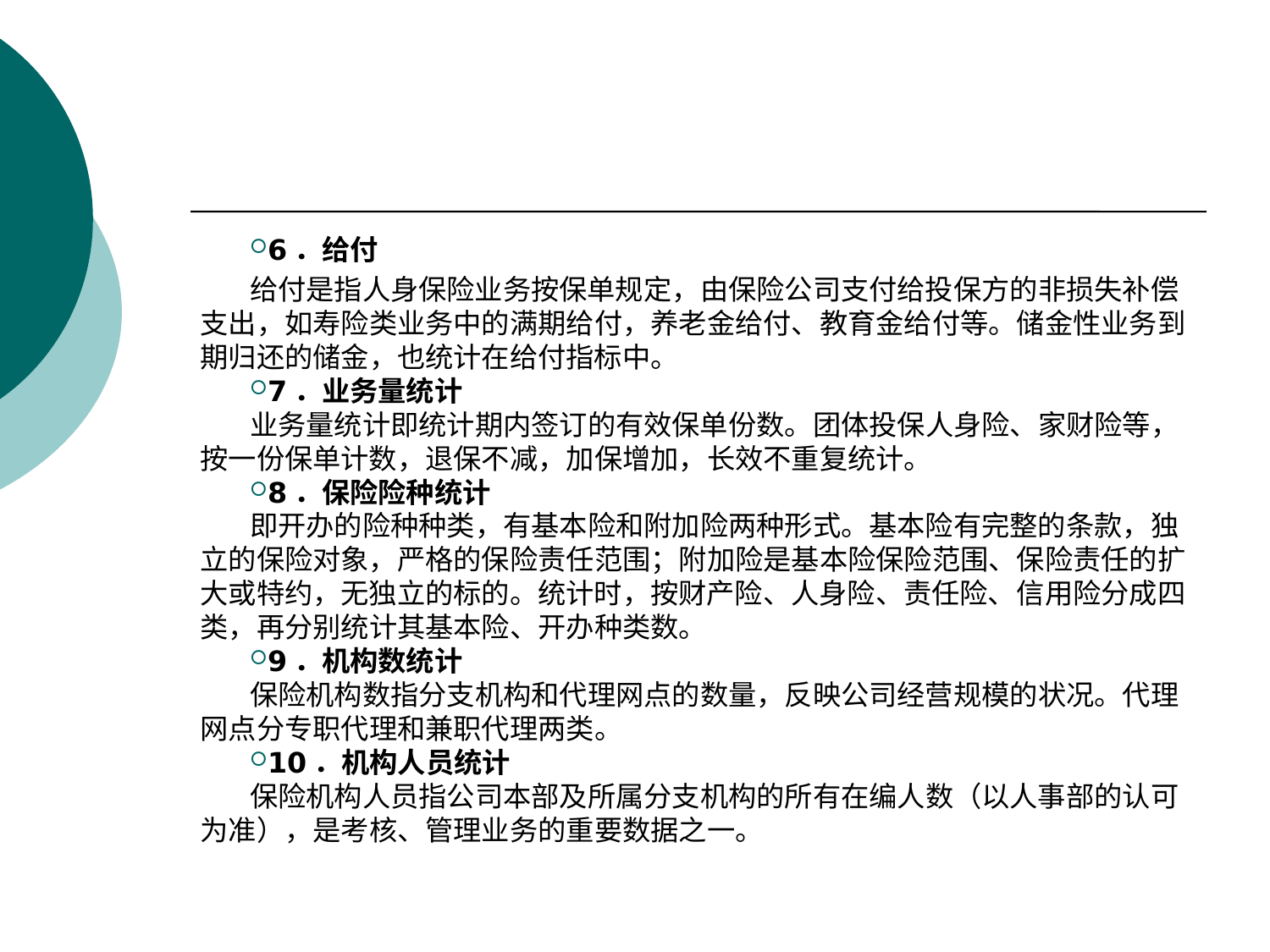

#
6．给付
给付是指人身保险业务按保单规定，由保险公司支付给投保方的非损失补偿支出，如寿险类业务中的满期给付，养老金给付、教育金给付等。储金性业务到期归还的储金，也统计在给付指标中。
7．业务量统计
业务量统计即统计期内签订的有效保单份数。团体投保人身险、家财险等，按一份保单计数，退保不减，加保增加，长效不重复统计。
8．保险险种统计
即开办的险种种类，有基本险和附加险两种形式。基本险有完整的条款，独立的保险对象，严格的保险责任范围；附加险是基本险保险范围、保险责任的扩大或特约，无独立的标的。统计时，按财产险、人身险、责任险、信用险分成四类，再分别统计其基本险、开办种类数。
9．机构数统计
保险机构数指分支机构和代理网点的数量，反映公司经营规模的状况。代理网点分专职代理和兼职代理两类。
10．机构人员统计
保险机构人员指公司本部及所属分支机构的所有在编人数（以人事部的认可为准），是考核、管理业务的重要数据之一。